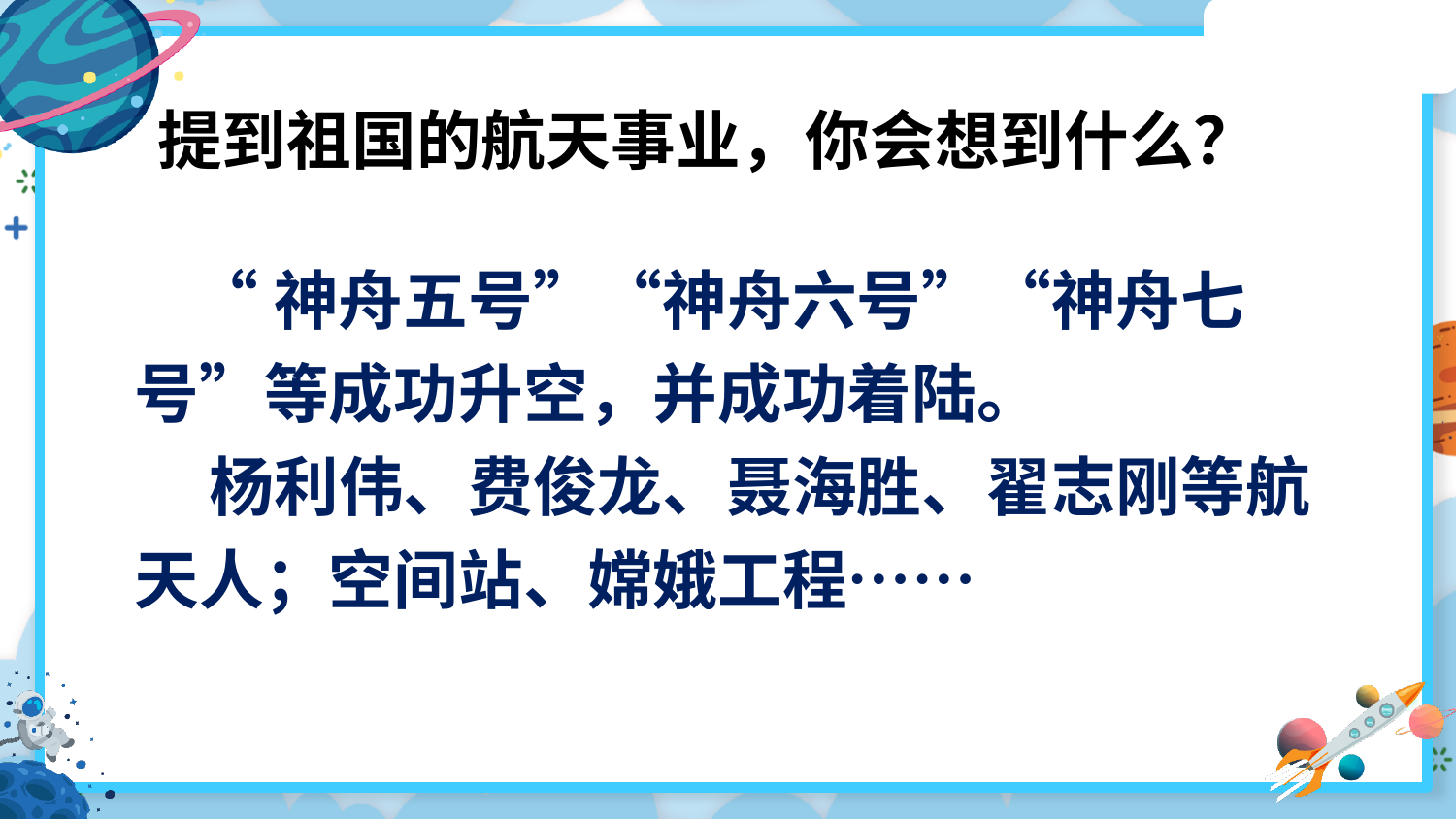

提到祖国的航天事业，你会想到什么？
    “神舟五号”“神舟六号”“神舟七号”等成功升空，并成功着陆。
    杨利伟、费俊龙、聂海胜、翟志刚等航天人；空间站、嫦娥工程……